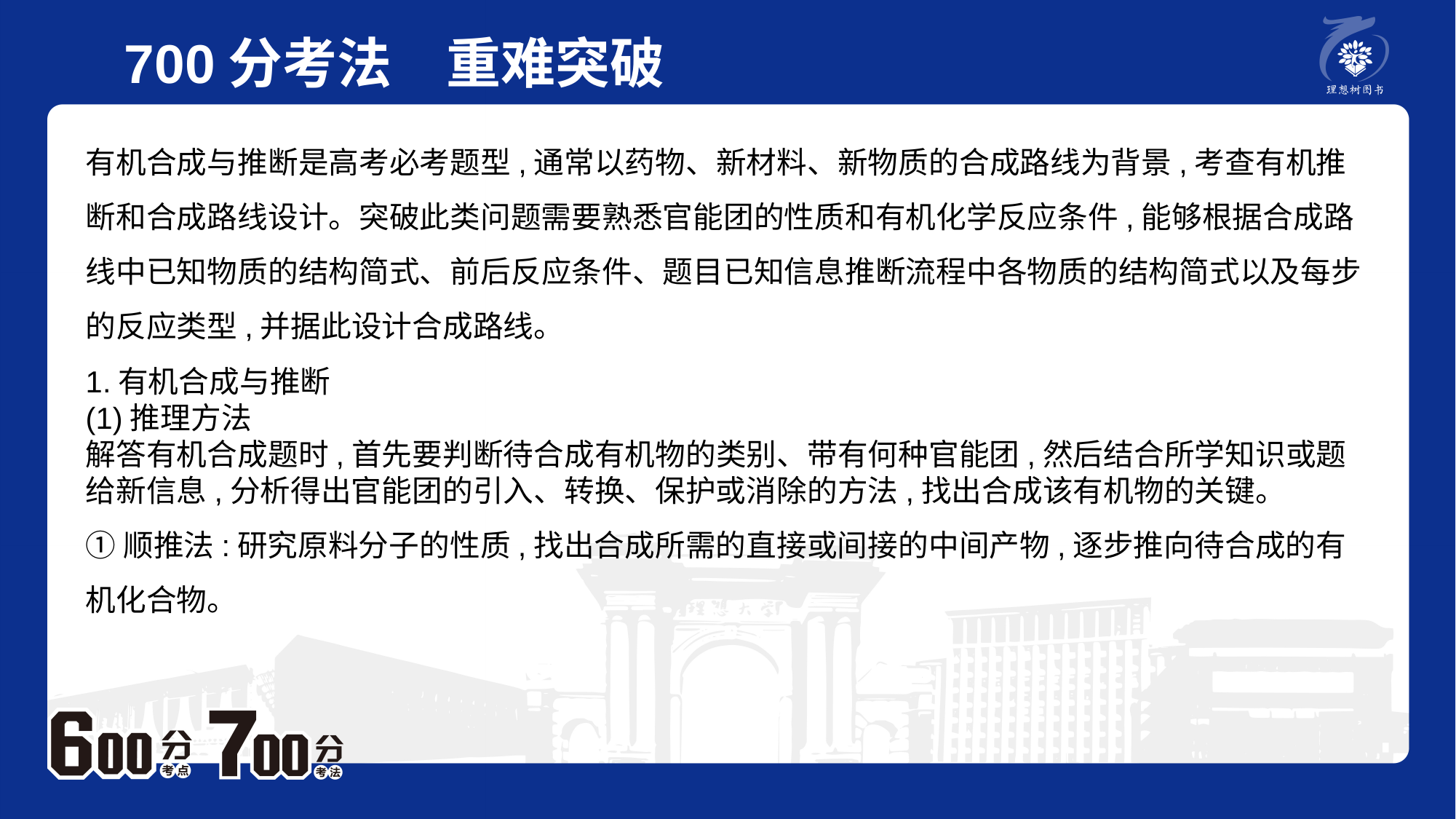

700分考法　重难突破
有机合成与推断是高考必考题型,通常以药物、新材料、新物质的合成路线为背景,考查有机推断和合成路线设计。突破此类问题需要熟悉官能团的性质和有机化学反应条件,能够根据合成路线中已知物质的结构简式、前后反应条件、题目已知信息推断流程中各物质的结构简式以及每步的反应类型,并据此设计合成路线。
1.有机合成与推断(1)推理方法解答有机合成题时,首先要判断待合成有机物的类别、带有何种官能团,然后结合所学知识或题给新信息,分析得出官能团的引入、转换、保护或消除的方法,找出合成该有机物的关键。①顺推法:研究原料分子的性质,找出合成所需的直接或间接的中间产物,逐步推向待合成的有机化合物。